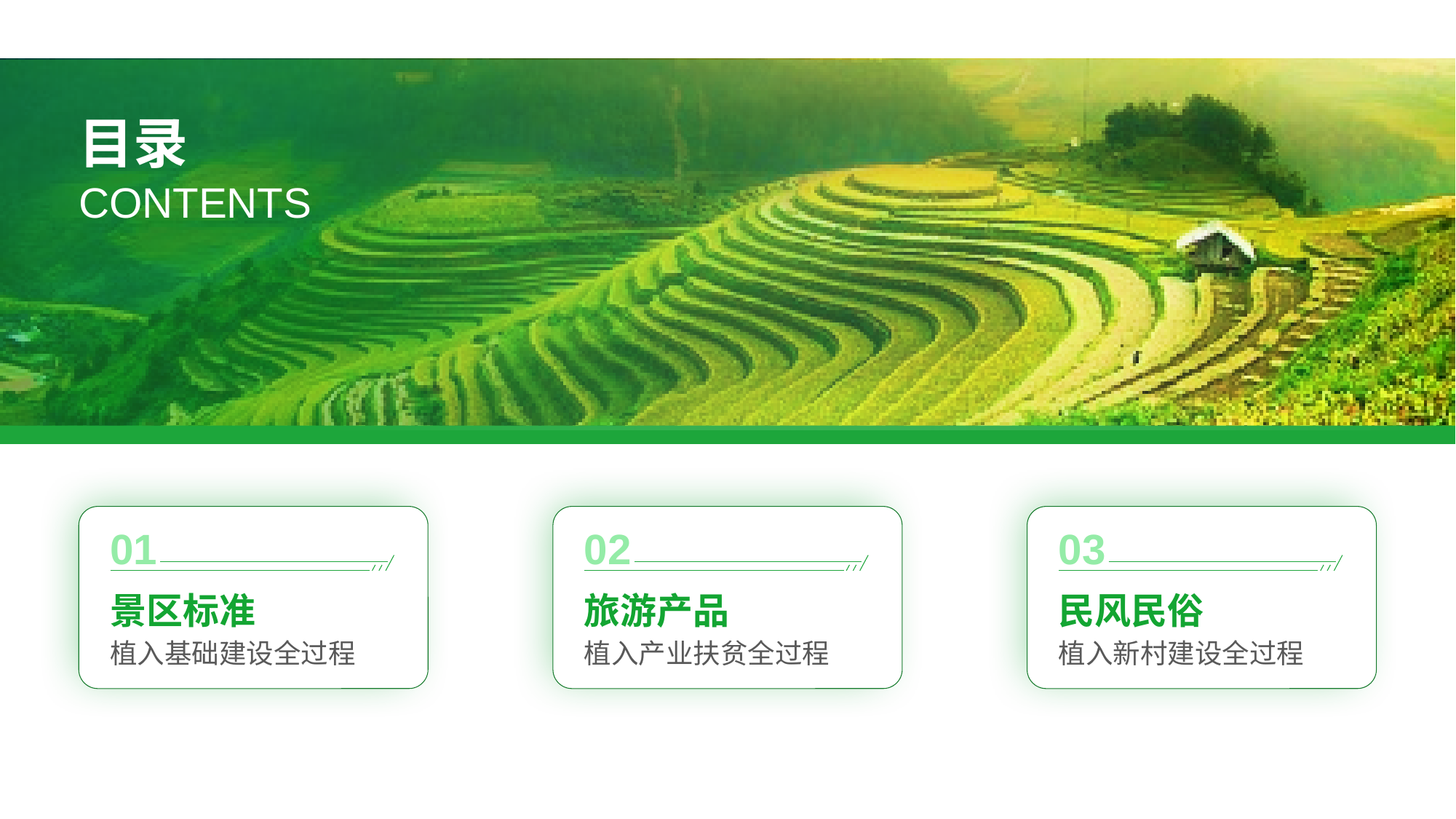

01
02
03
景区标准
旅游产品
民风民俗
植入基础建设全过程
植入产业扶贫全过程
植入新村建设全过程